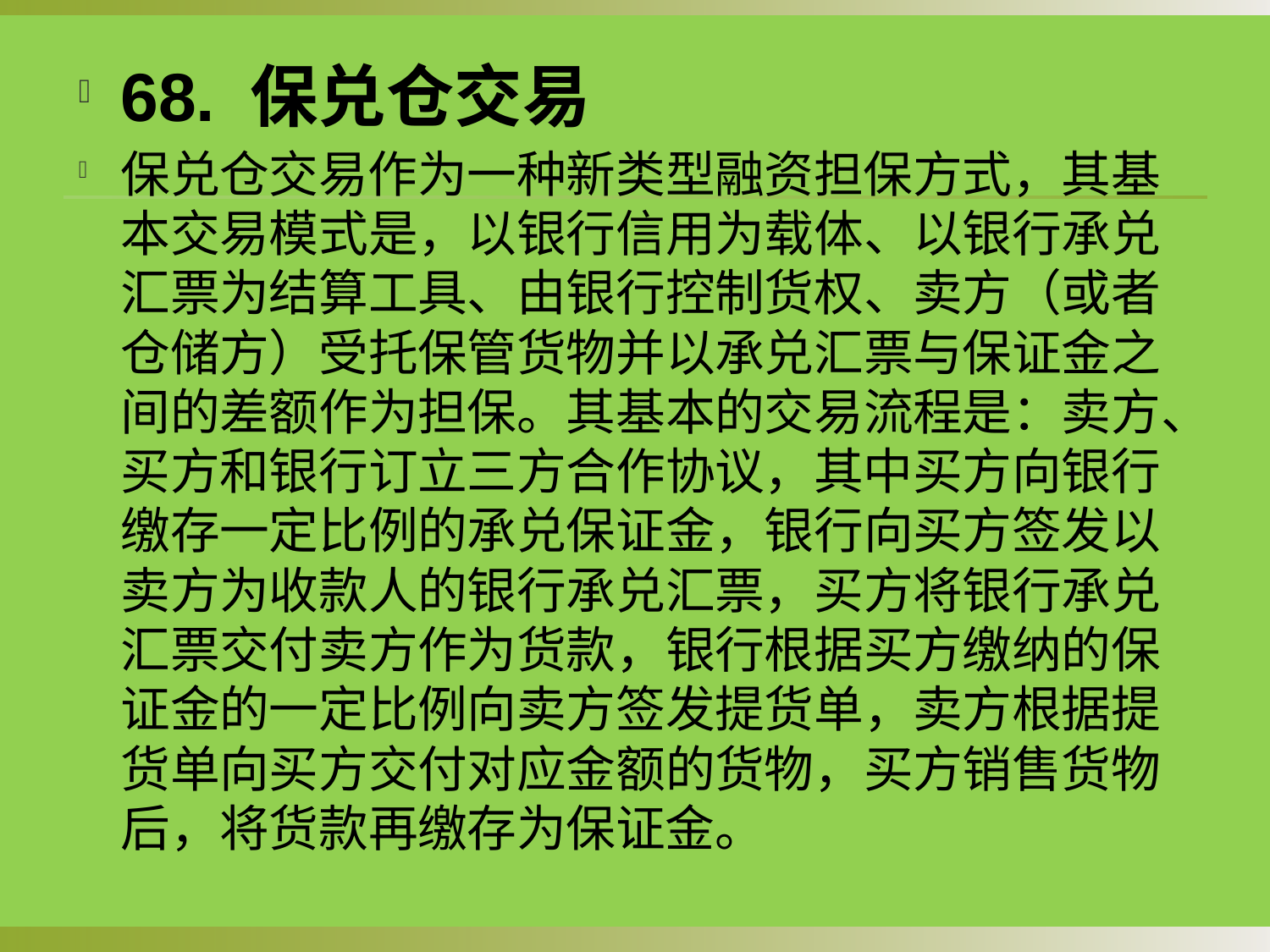

68. 保兑仓交易
保兑仓交易作为一种新类型融资担保方式，其基本交易模式是，以银行信用为载体、以银行承兑汇票为结算工具、由银行控制货权、卖方（或者仓储方）受托保管货物并以承兑汇票与保证金之间的差额作为担保。其基本的交易流程是：卖方、买方和银行订立三方合作协议，其中买方向银行缴存一定比例的承兑保证金，银行向买方签发以卖方为收款人的银行承兑汇票，买方将银行承兑汇票交付卖方作为货款，银行根据买方缴纳的保证金的一定比例向卖方签发提货单，卖方根据提货单向买方交付对应金额的货物，买方销售货物后，将货款再缴存为保证金。